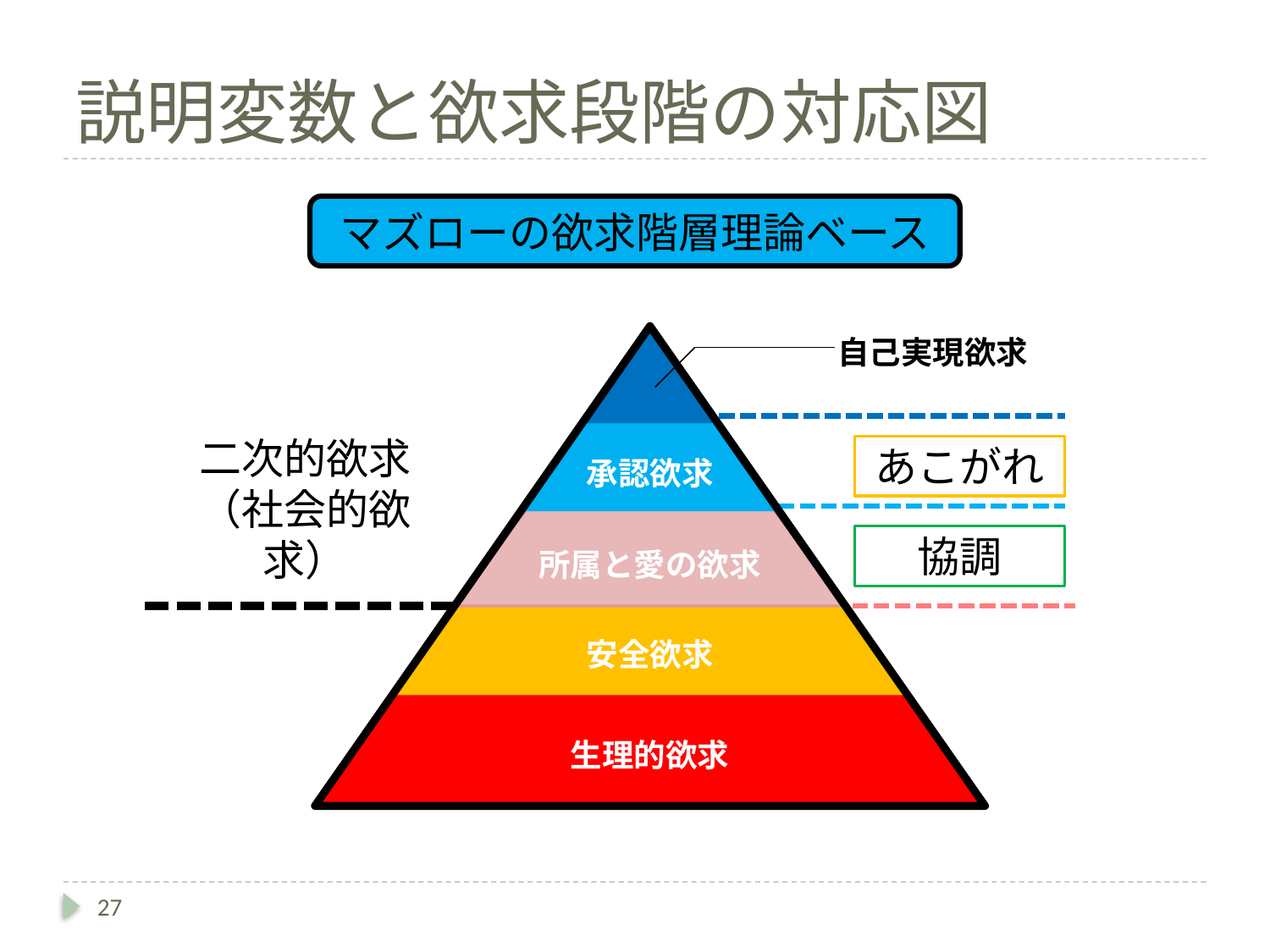

# 説明変数と欲求段階の対応図
マズローの欲求階層理論ベース

承認欲求
所属と愛の欲求
安全欲求
生理的欲求
自己実現欲求
二次的欲求
（社会的欲求）
あこがれ
協調
27